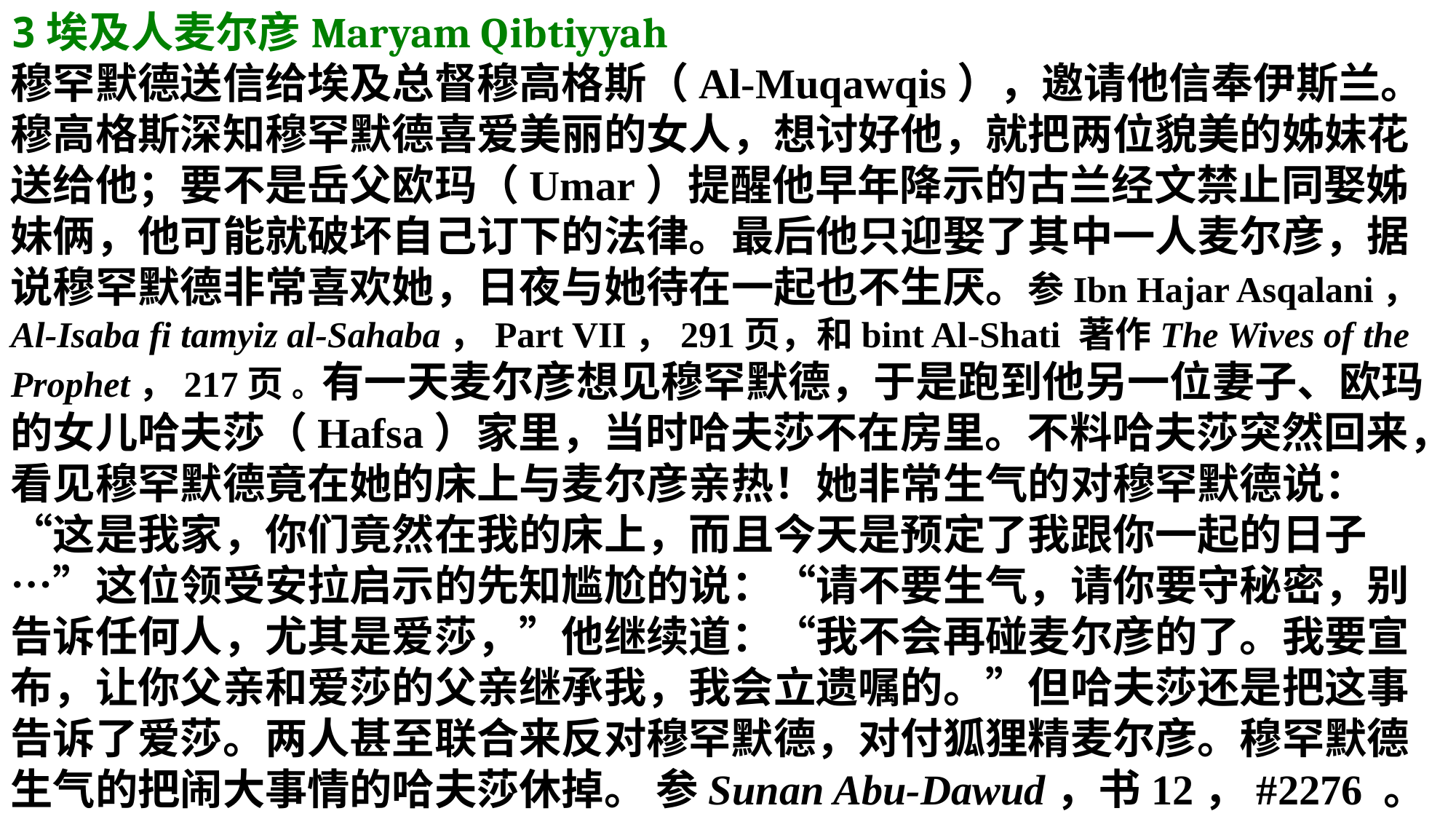

3埃及人麦尔彦Maryam Qibtiyyah
穆罕默德送信给埃及总督穆高格斯（Al-Muqawqis），邀请他信奉伊斯兰。穆高格斯深知穆罕默德喜爱美丽的女人，想讨好他，就把两位貌美的姊妹花送给他；要不是岳父欧玛（Umar）提醒他早年降示的古兰经文禁止同娶姊妹俩，他可能就破坏自己订下的法律。最后他只迎娶了其中一人麦尔彦，据说穆罕默德非常喜欢她，日夜与她待在一起也不生厌。参Ibn Hajar Asqalani，Al-Isaba fi tamyiz al-Sahaba，Part VII，291页，和bint Al-Shati 著作The Wives of the Prophet，217页 。有一天麦尔彦想见穆罕默德，于是跑到他另一位妻子、欧玛的女儿哈夫莎（Hafsa）家里，当时哈夫莎不在房里。不料哈夫莎突然回来，看见穆罕默德竟在她的床上与麦尔彦亲热！她非常生气的对穆罕默德说：“这是我家，你们竟然在我的床上，而且今天是预定了我跟你一起的日子…”这位领受安拉启示的先知尴尬的说：“请不要生气，请你要守秘密，别告诉任何人，尤其是爱莎，”他继续道：“我不会再碰麦尔彦的了。我要宣布，让你父亲和爱莎的父亲继承我，我会立遗嘱的。”但哈夫莎还是把这事告诉了爱莎。两人甚至联合来反对穆罕默德，对付狐狸精麦尔彦。穆罕默德生气的把闹大事情的哈夫莎休掉。 参Sunan Abu-Dawud，书12，#2276 。